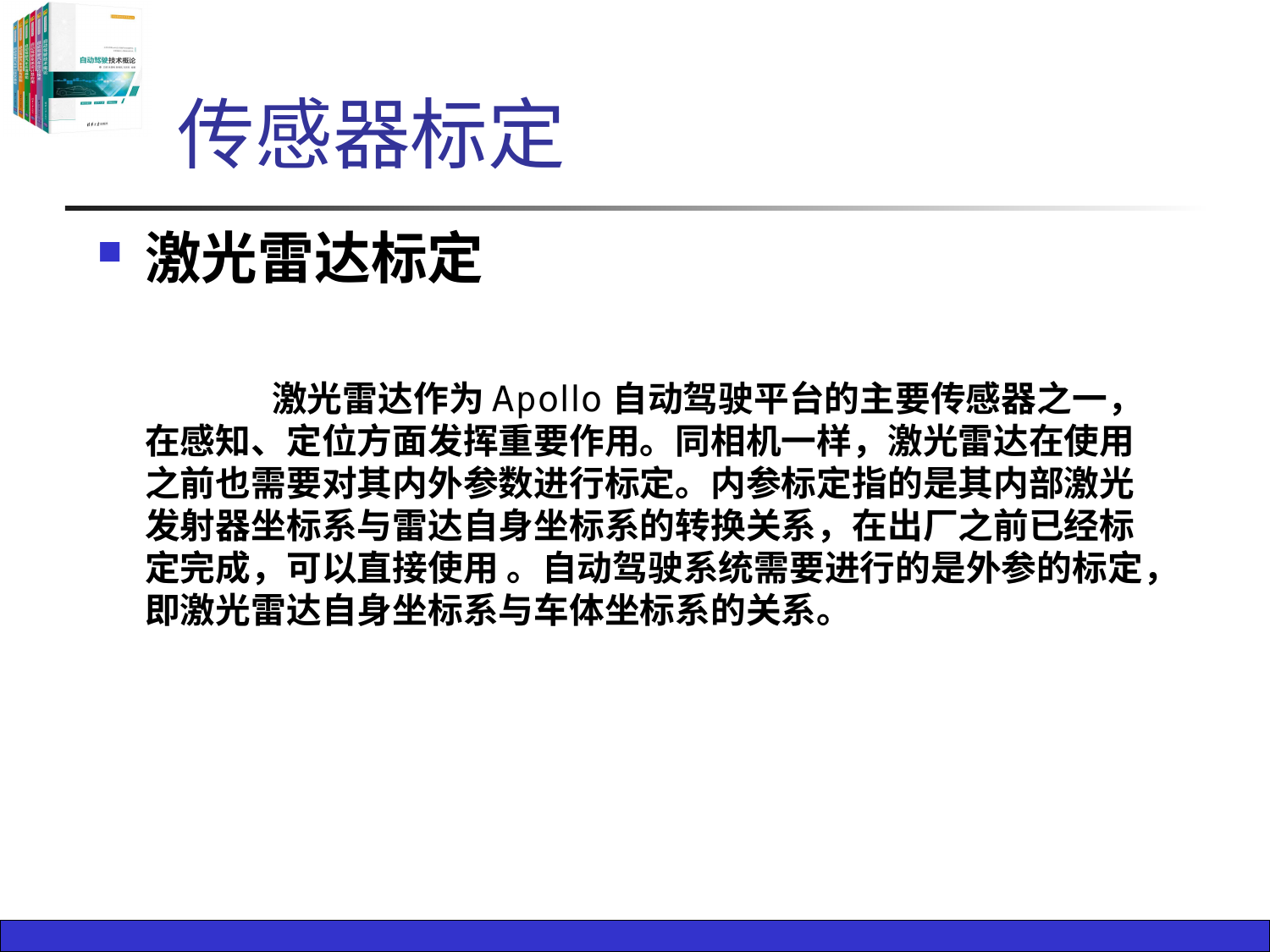

# 传感器标定
激光雷达标定

	激光雷达作为Apollo自动驾驶平台的主要传感器之一，在感知、定位方面发挥重要作用。同相机一样，激光雷达在使用之前也需要对其内外参数进行标定。内参标定指的是其内部激光发射器坐标系与雷达自身坐标系的转换关系，在出厂之前已经标定完成，可以直接使用 。自动驾驶系统需要进行的是外参的标定，即激光雷达自身坐标系与车体坐标系的关系。